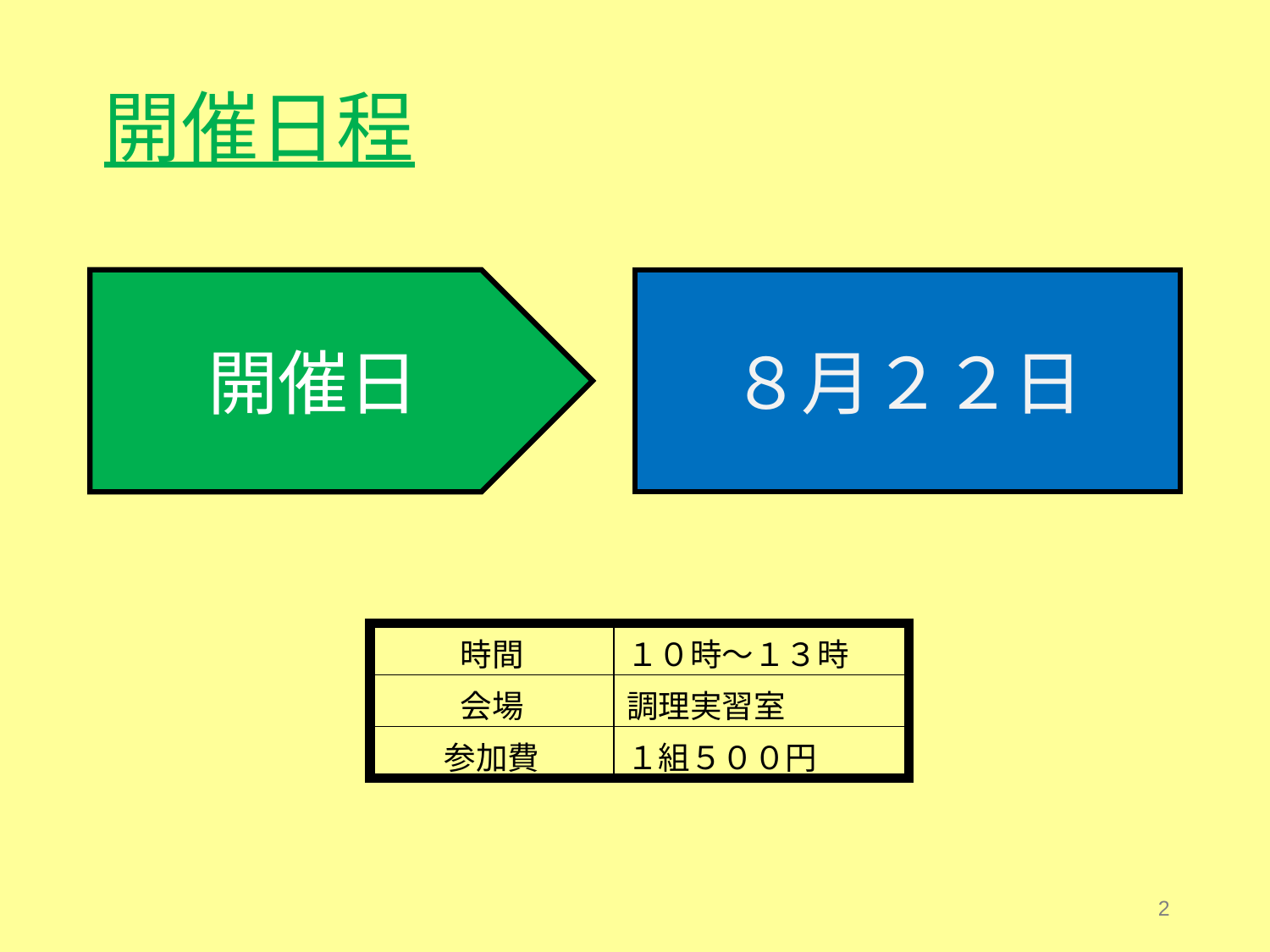

開催日程
開催日
８月２２日
| 時間 | １０時～１３時 |
| --- | --- |
| 会場 | 調理実習室 |
| 参加費 | １組５００円 |
2